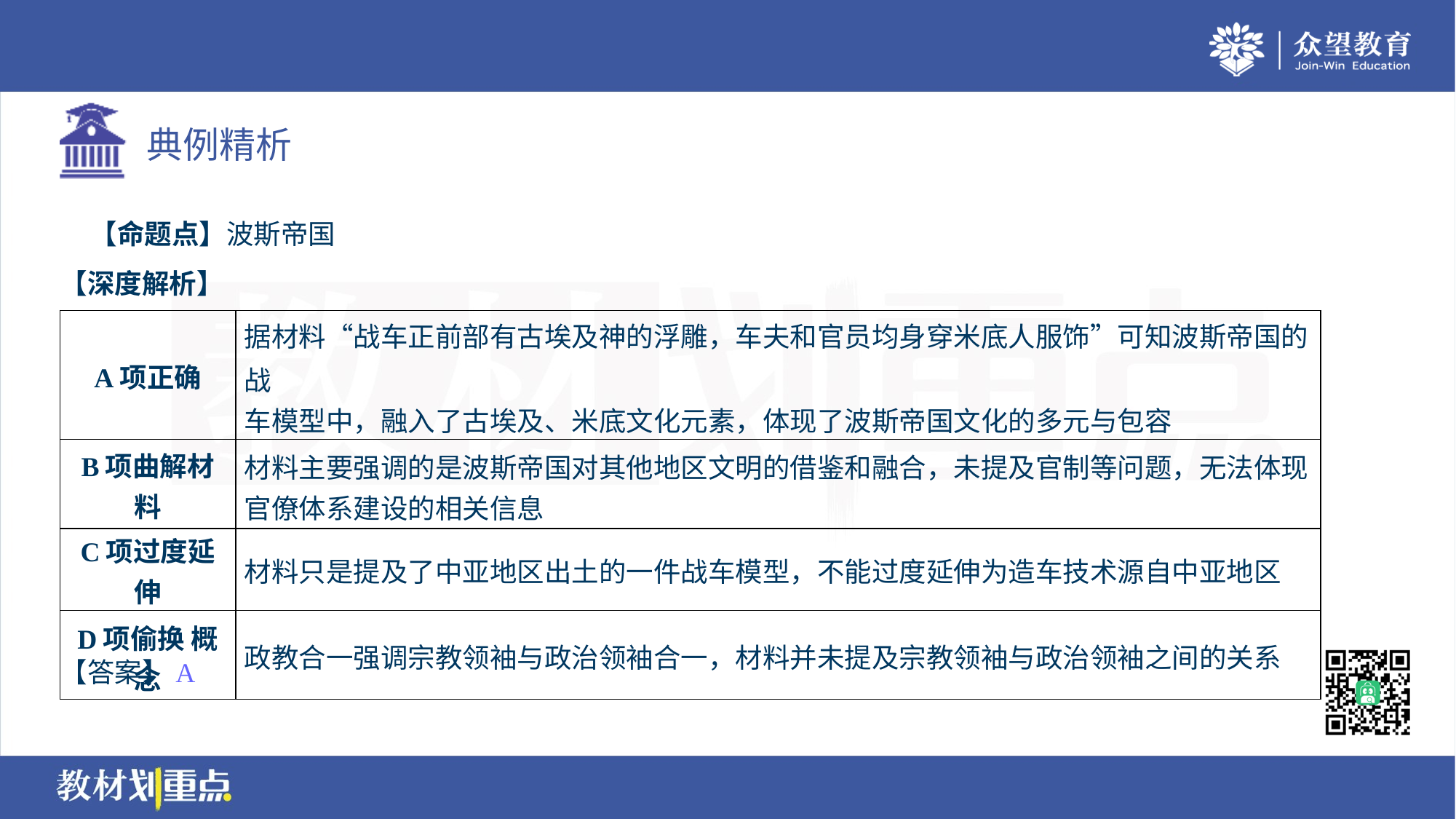

【命题点】波斯帝国
【深度解析】
| A项正确 | 据材料“战车正前部有古埃及神的浮雕，车夫和官员均身穿米底人服饰”可知波斯帝国的战 车模型中，融入了古埃及、米底文化元素，体现了波斯帝国文化的多元与包容 |
| --- | --- |
| B项曲解材料 | 材料主要强调的是波斯帝国对其他地区文明的借鉴和融合，未提及官制等问题，无法体现 官僚体系建设的相关信息 |
| C项过度延伸 | 材料只是提及了中亚地区出土的一件战车模型，不能过度延伸为造车技术源自中亚地区 |
| D项偷换 概 念 | 政教合一强调宗教领袖与政治领袖合一，材料并未提及宗教领袖与政治领袖之间的关系 |
【答案】A